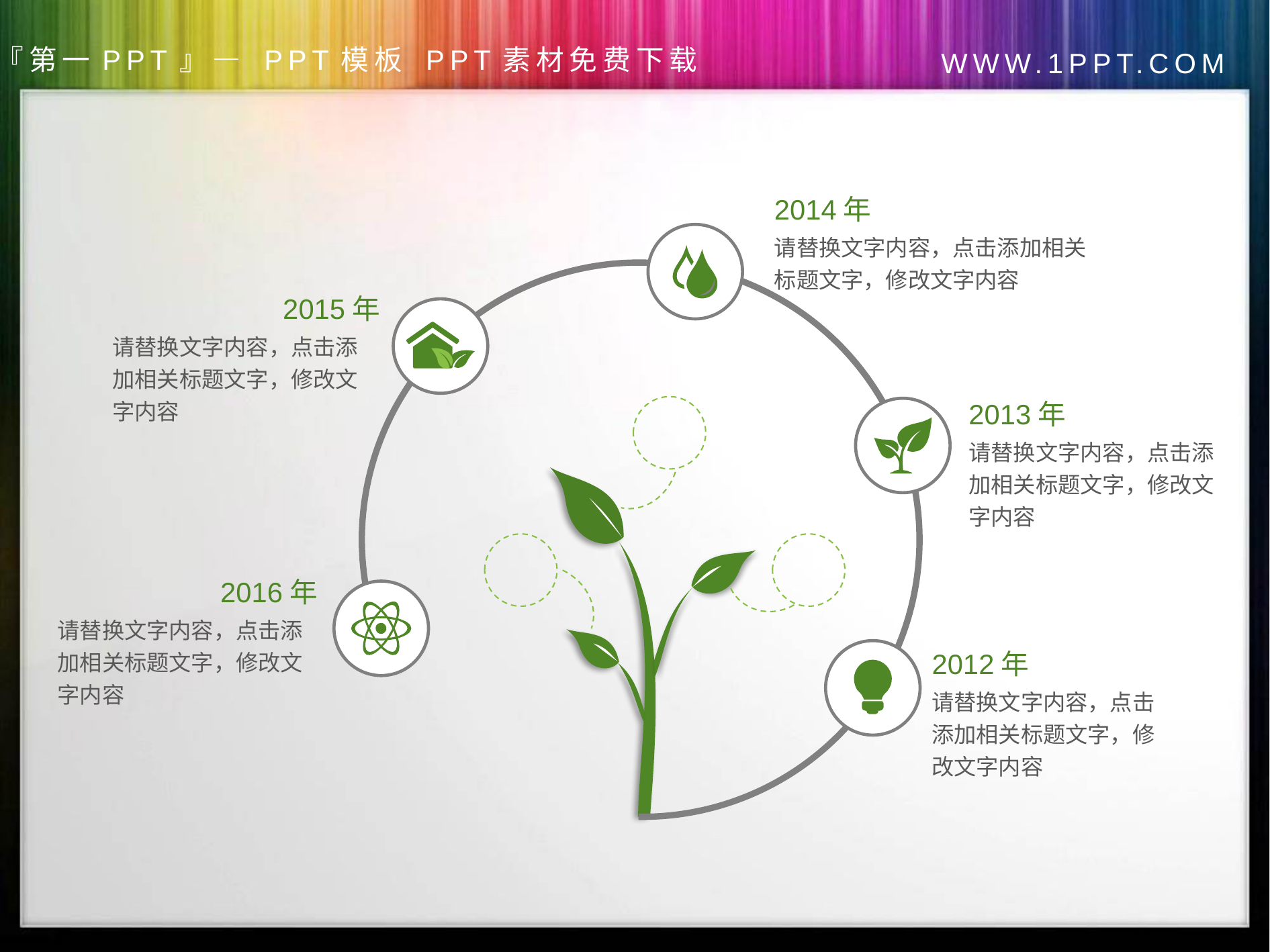

2014年
请替换文字内容，点击添加相关标题文字，修改文字内容

2015年
请替换文字内容，点击添加相关标题文字，修改文字内容

2013年
请替换文字内容，点击添加相关标题文字，修改文字内容

2016年
请替换文字内容，点击添加相关标题文字，修改文字内容

2012年
请替换文字内容，点击添加相关标题文字，修改文字内容